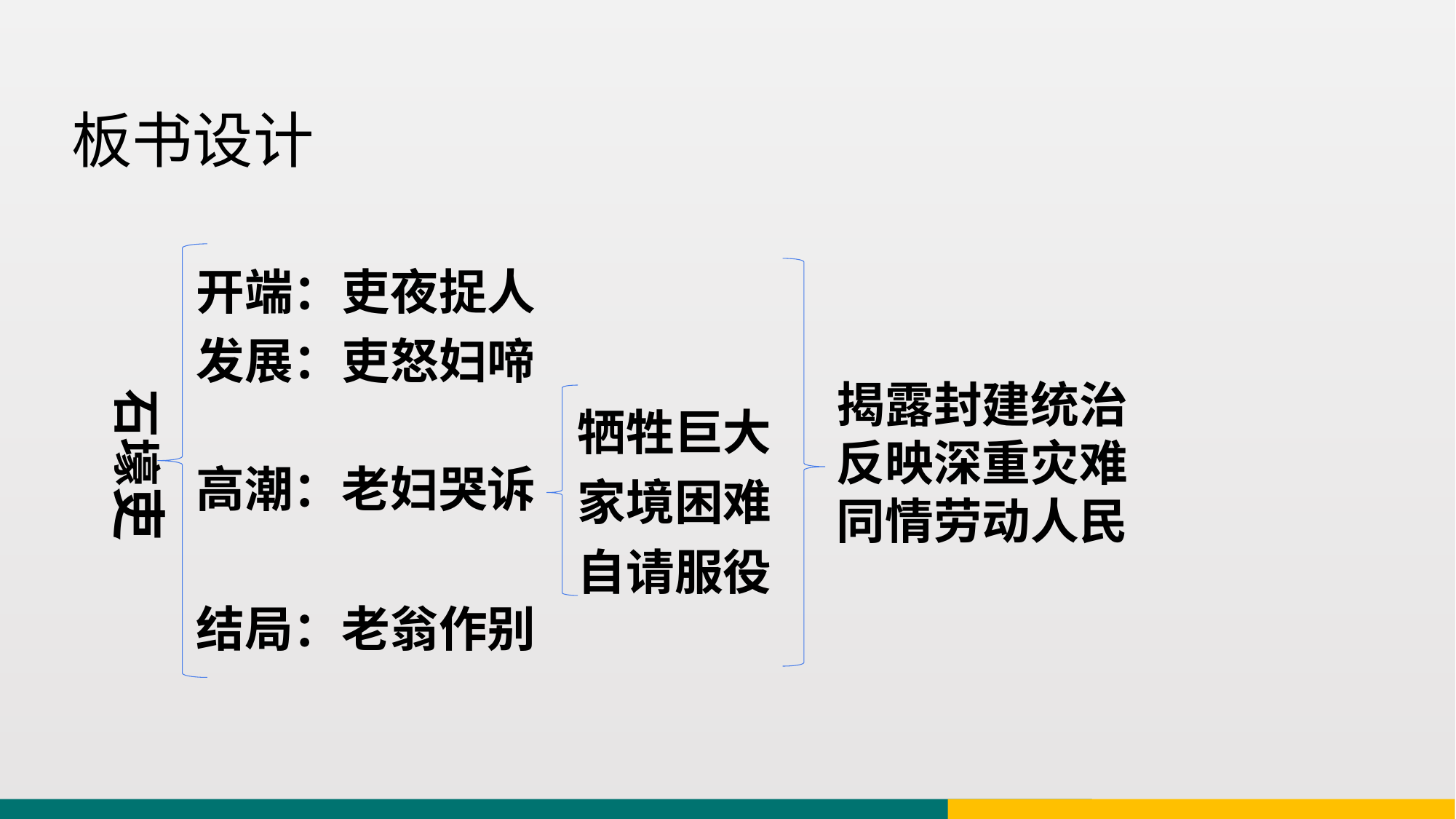

板书设计
开端：吏夜捉人
发展：吏怒妇啼

高潮：老妇哭诉

结局：老翁作别

揭露封建统治
反映深重灾难
同情劳动人民
石壕吏

牺牲巨大
家境困难
自请服役